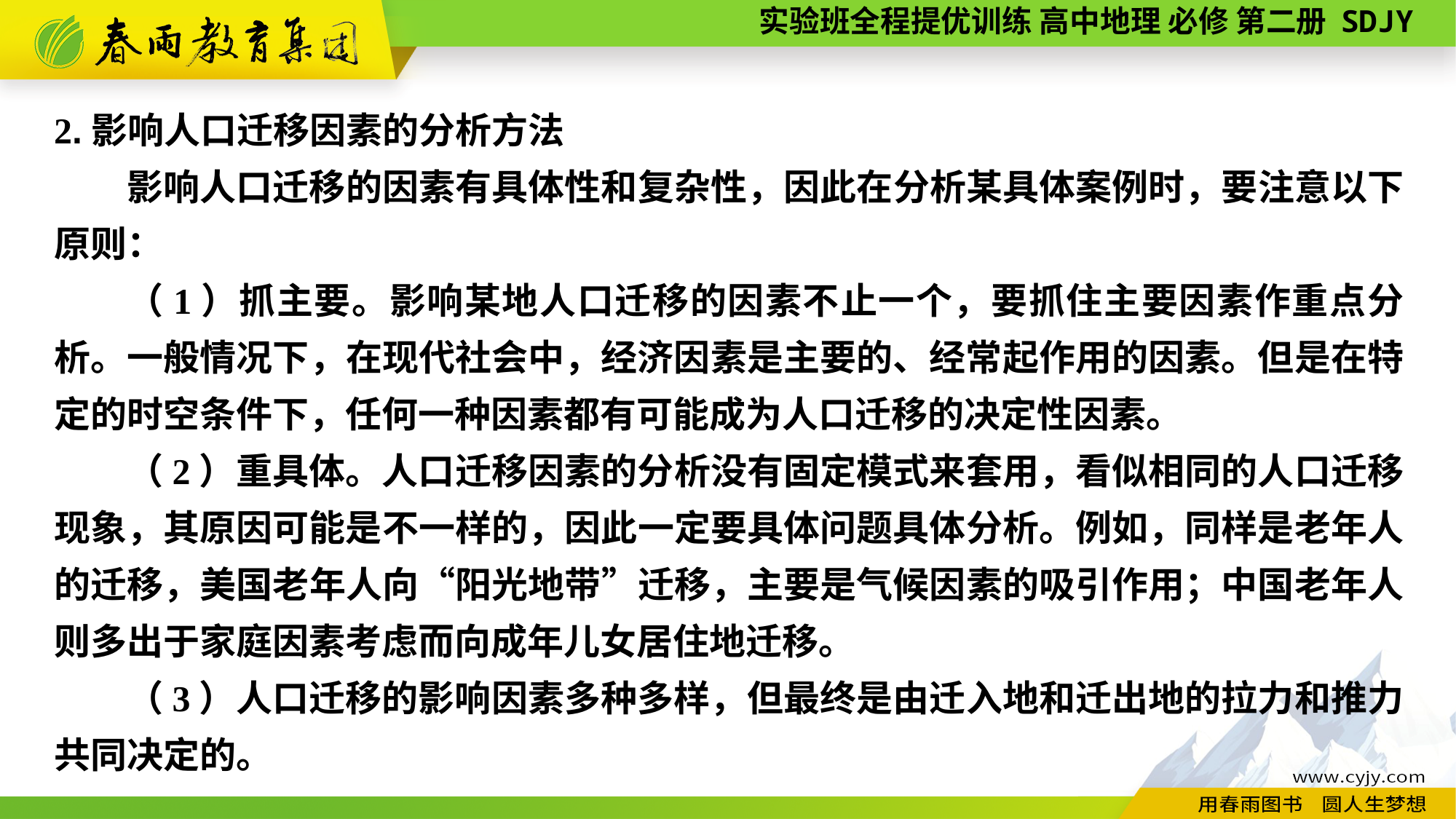

2.影响人口迁移因素的分析方法
影响人口迁移的因素有具体性和复杂性，因此在分析某具体案例时，要注意以下原则：
（1）抓主要。影响某地人口迁移的因素不止一个，要抓住主要因素作重点分析。一般情况下，在现代社会中，经济因素是主要的、经常起作用的因素。但是在特定的时空条件下，任何一种因素都有可能成为人口迁移的决定性因素。
（2）重具体。人口迁移因素的分析没有固定模式来套用，看似相同的人口迁移现象，其原因可能是不一样的，因此一定要具体问题具体分析。例如，同样是老年人的迁移，美国老年人向“阳光地带”迁移，主要是气候因素的吸引作用；中国老年人则多出于家庭因素考虑而向成年儿女居住地迁移。
（3）人口迁移的影响因素多种多样，但最终是由迁入地和迁出地的拉力和推力共同决定的。